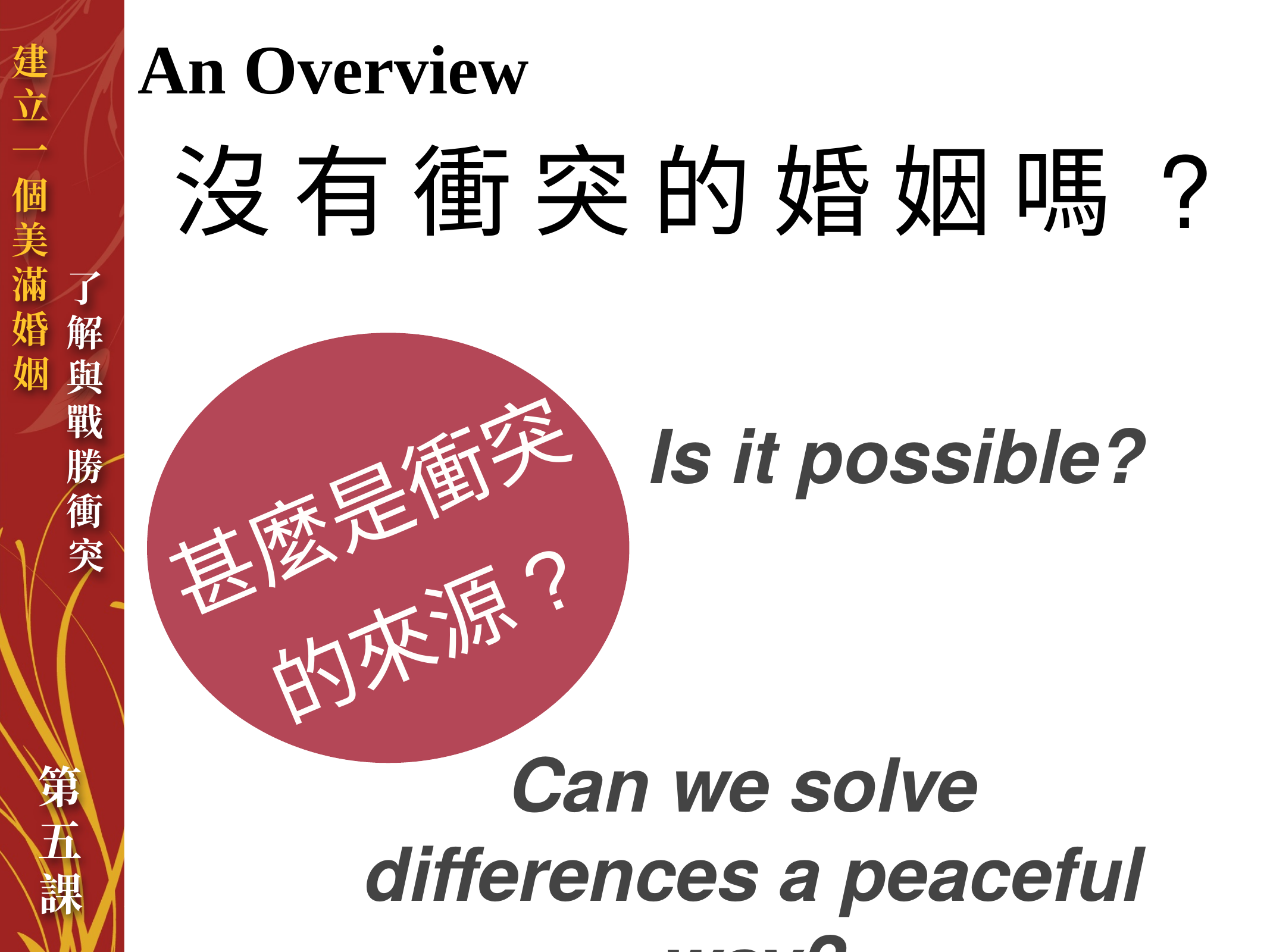

# An Overview
沒有衝突的婚姻嗎?

甚麼是衝突的來源?
Is it possible?
Can we solve
differences a peaceful way?